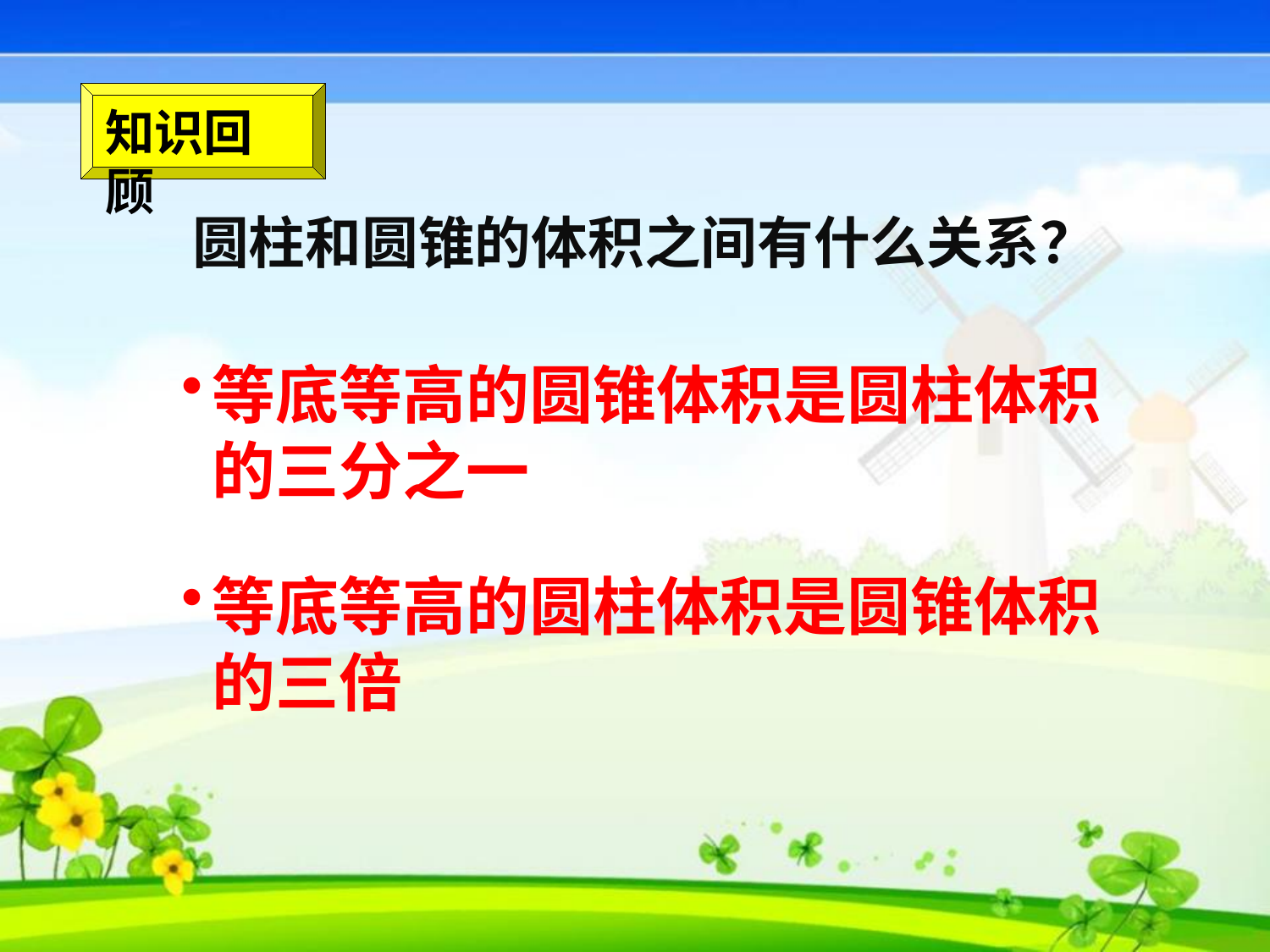

知识回顾
圆柱和圆锥的体积之间有什么关系？
等底等高的圆锥体积是圆柱体积的三分之一
等底等高的圆柱体积是圆锥体积的三倍